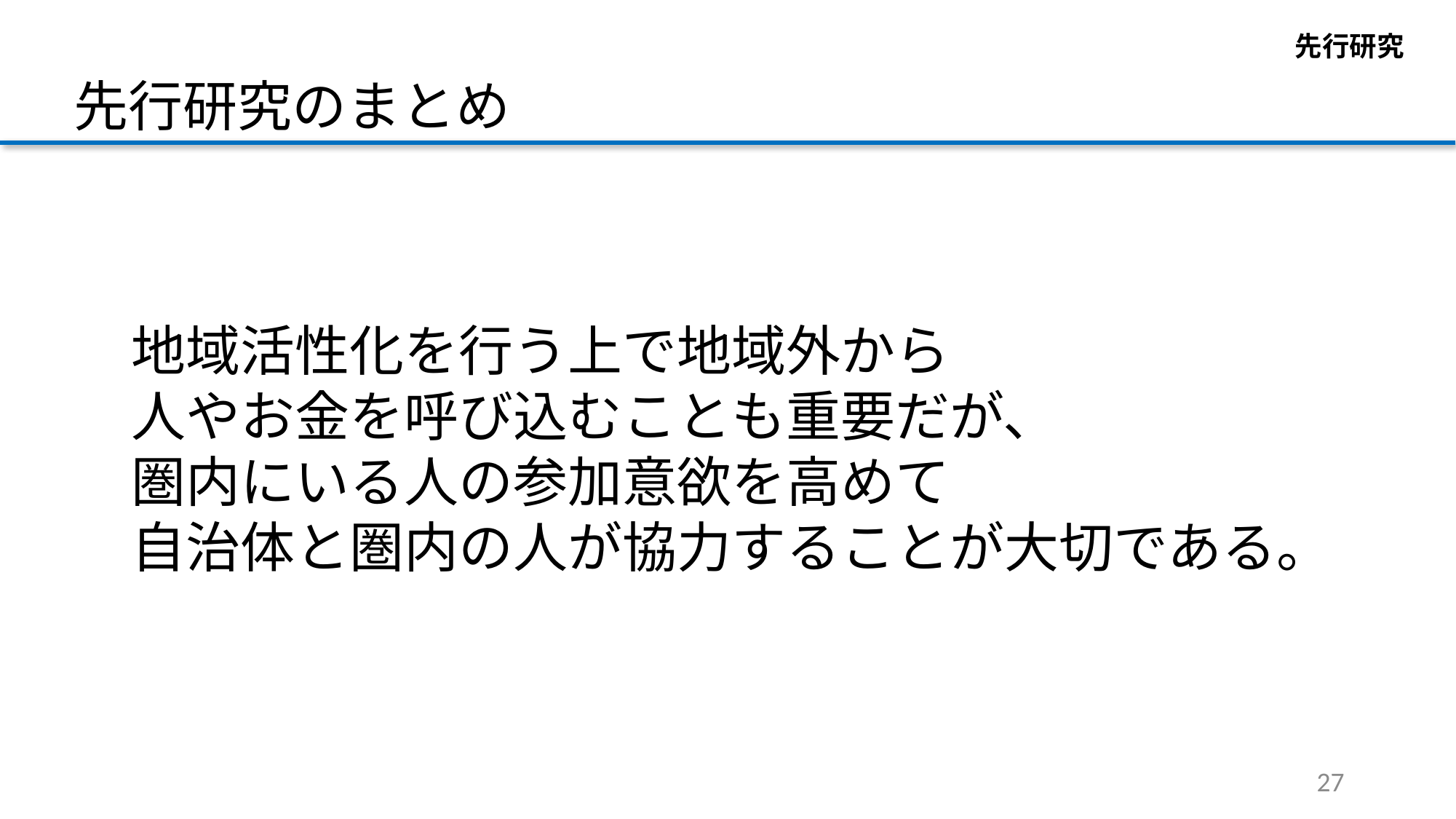

先行研究
先行研究のまとめ
地域活性化を行う上で地域外から
人やお金を呼び込むことも重要だが、
圏内にいる人の参加意欲を高めて
自治体と圏内の人が協力することが大切である。
27